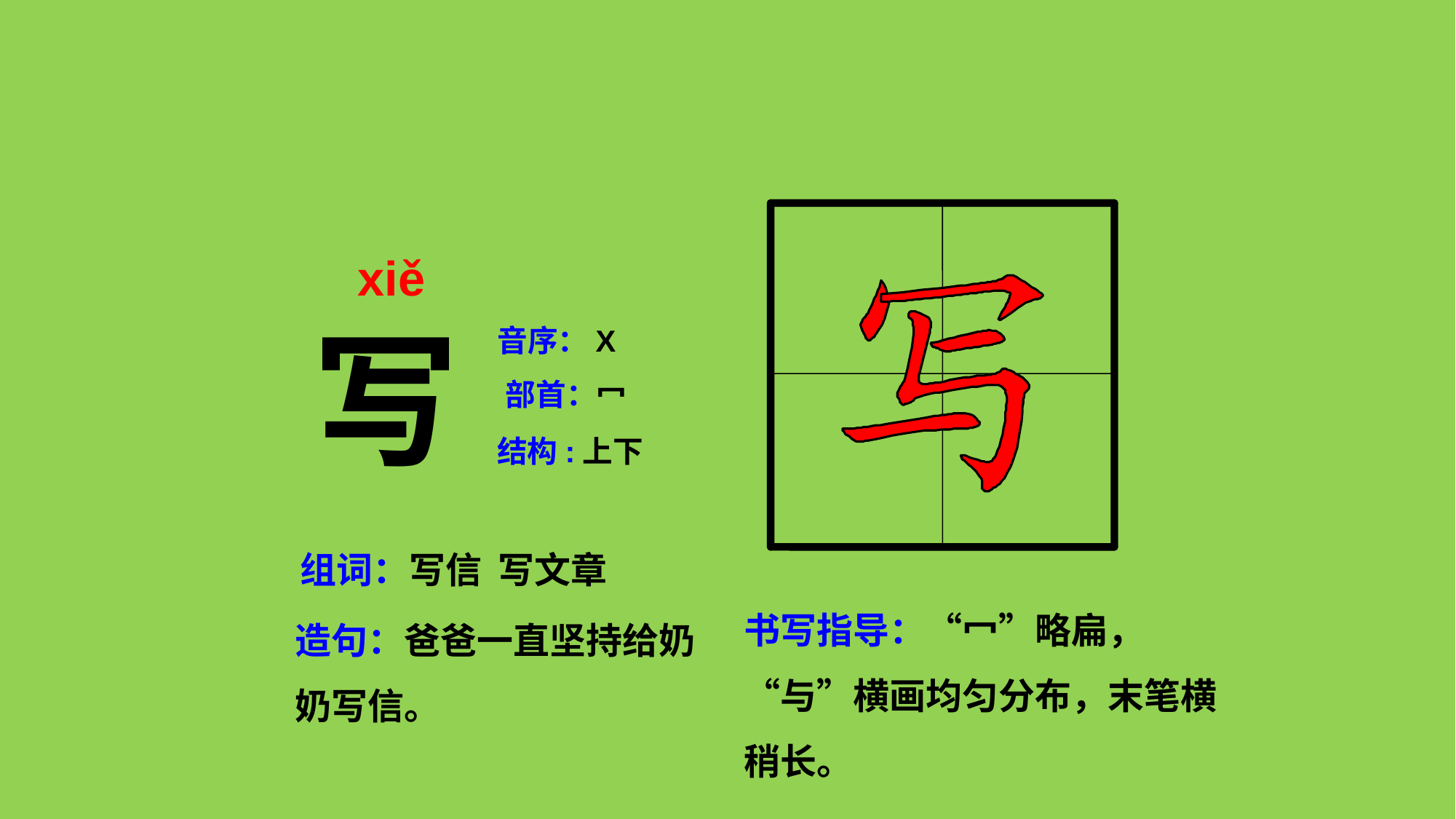

xiě

写

音序：X

部首：冖

结构:上下
组词：写信  写文章
书写指导：“冖”略扁，“与”横画均匀分布，末笔横稍长。
造句：爸爸一直坚持给奶奶写信。